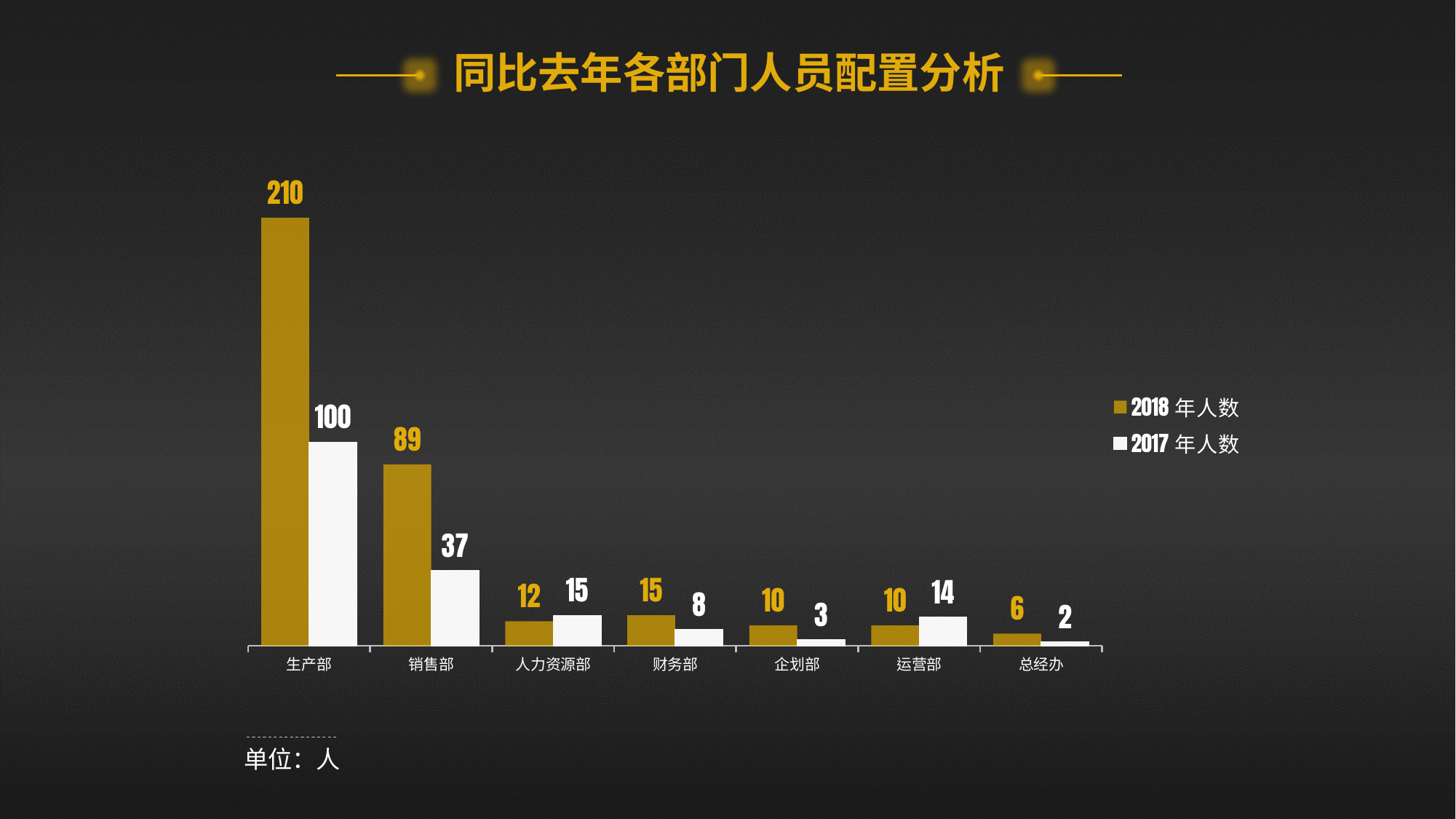

同比去年各部门人员配置分析

### Chart

| Category | 2018年人数 | 2017年人数 |
|---|---|---|
| 生产部 | 210.0 | 100.0 |
| 销售部 | 89.0 | 37.0 |
| 人力资源部 | 12.0 | 15.0 |
| 财务部 | 15.0 | 8.0 |
| 企划部 | 10.0 | 3.0 |
| 运营部 | 10.0 | 14.0 |
| 总经办 | 6.0 | 2.0 |
单位：人